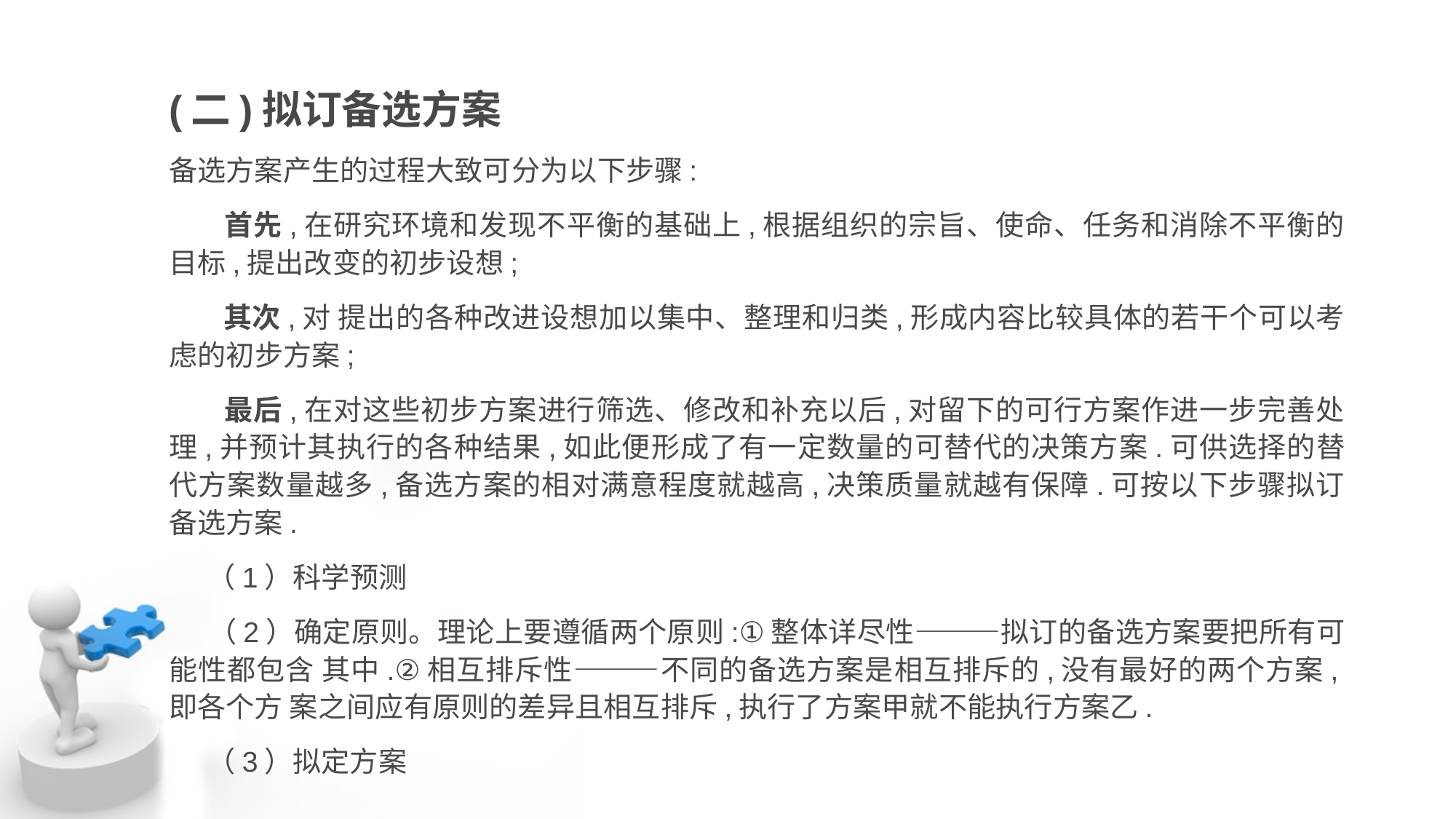

(二)拟订备选方案
备选方案产生的过程大致可分为以下步骤:
       首先,在研究环境和发现不平衡的基础上,根据组织的宗旨、使命、任务和消除不平衡的目标,提出改变的初步设想;
       其次,对 提出的各种改进设想加以集中、整理和归类,形成内容比较具体的若干个可以考虑的初步方案;
       最后,在对这些初步方案进行筛选、修改和补充以后,对留下的可行方案作进一步完善处理,并预计其执行的各种结果,如此便形成了有一定数量的可替代的决策方案.可供选择的替代方案数量越多,备选方案的相对满意程度就越高,决策质量就越有保障.可按以下步骤拟订备选方案.
     （1）科学预测
     （2）确定原则。理论上要遵循两个原则:①整体详尽性———拟订的备选方案要把所有可能性都包含 其中.②相互排斥性———不同的备选方案是相互排斥的,没有最好的两个方案,即各个方 案之间应有原则的差异且相互排斥,执行了方案甲就不能执行方案乙.
     （3）拟定方案